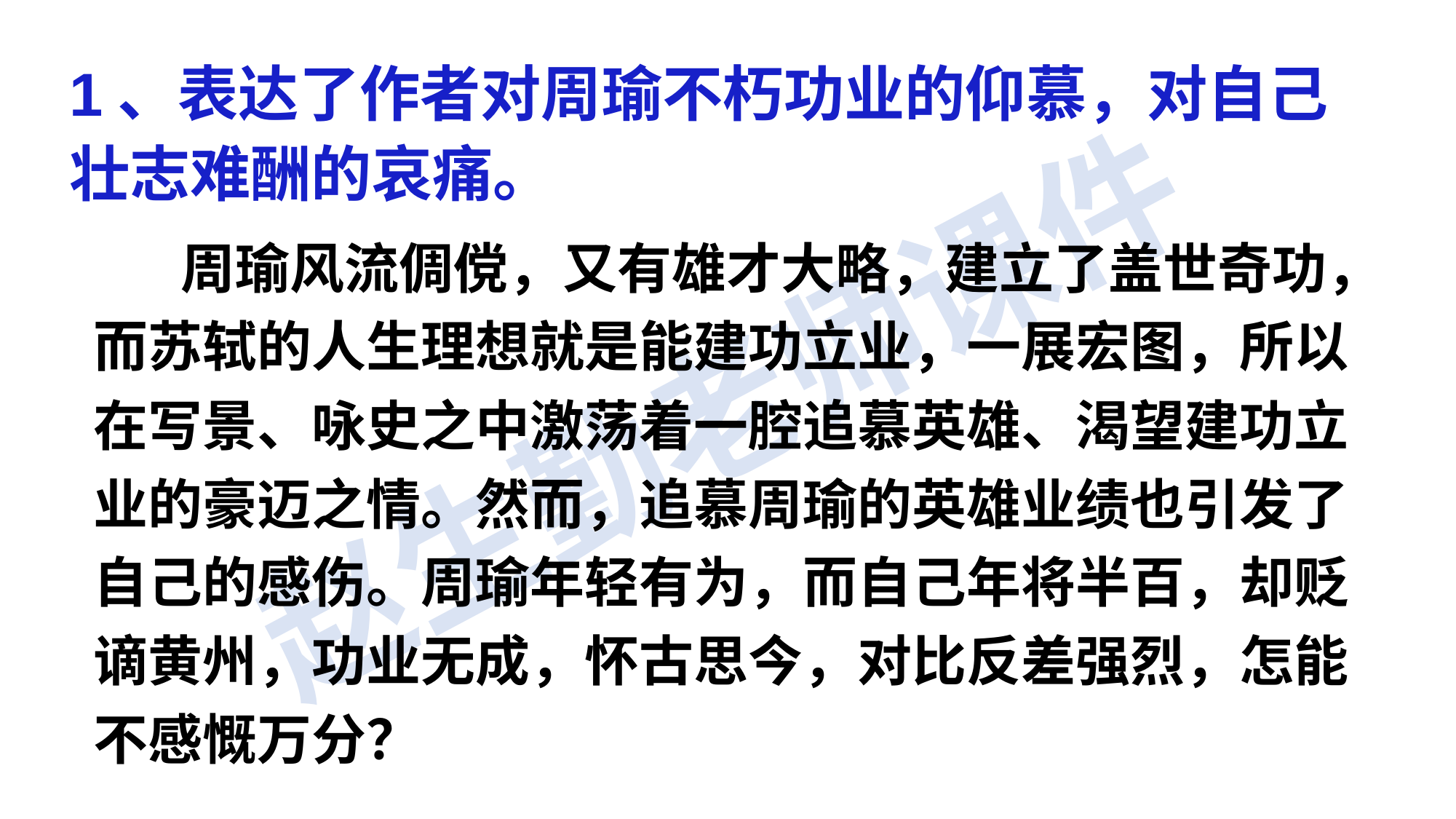

1、表达了作者对周瑜不朽功业的仰慕，对自己壮志难酬的哀痛。
      周瑜风流倜傥，又有雄才大略，建立了盖世奇功，而苏轼的人生理想就是能建功立业，一展宏图，所以在写景、咏史之中激荡着一腔追慕英雄、渴望建功立业的豪迈之情。然而，追慕周瑜的英雄业绩也引发了自己的感伤。周瑜年轻有为，而自己年将半百，却贬谪黄州，功业无成，怀古思今，对比反差强烈，怎能不感慨万分？